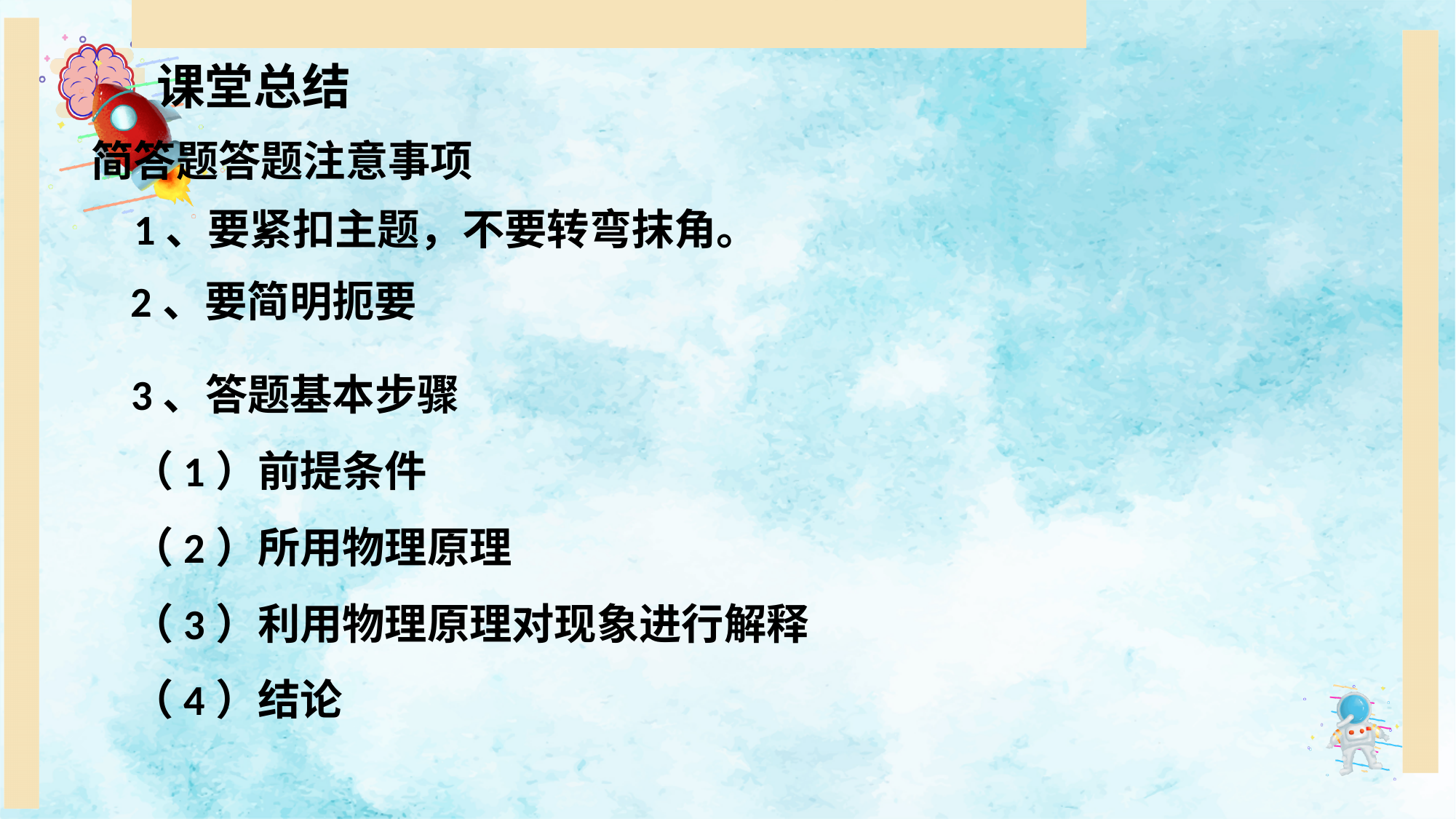

课堂总结
简答题答题注意事项
1、要紧扣主题，不要转弯抹角。
2、要简明扼要
3、答题基本步骤
（1）前提条件
（2）所用物理原理
（3）利用物理原理对现象进行解释
（4）结论